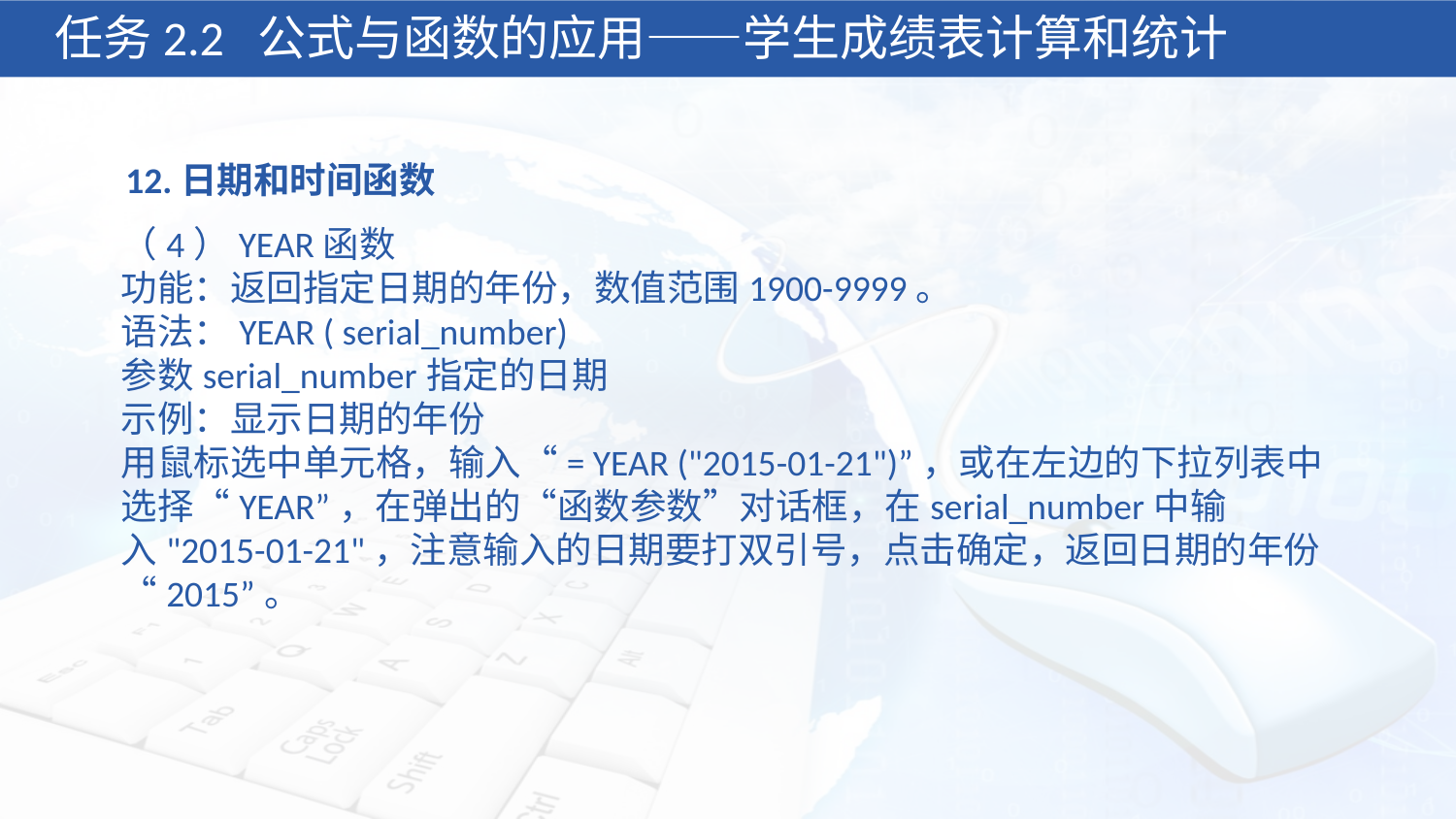

任务2.2  公式与函数的应用——学生成绩表计算和统计
12.日期和时间函数
（4）YEAR函数
功能：返回指定日期的年份，数值范围1900-9999。
语法：YEAR ( serial_number)
参数serial_number指定的日期
示例：显示日期的年份
用鼠标选中单元格，输入“= YEAR ("2015-01-21")”，或在左边的下拉列表中选择“YEAR”，在弹出的“函数参数”对话框，在serial_number中输入"2015-01-21"，注意输入的日期要打双引号，点击确定，返回日期的年份“2015”。